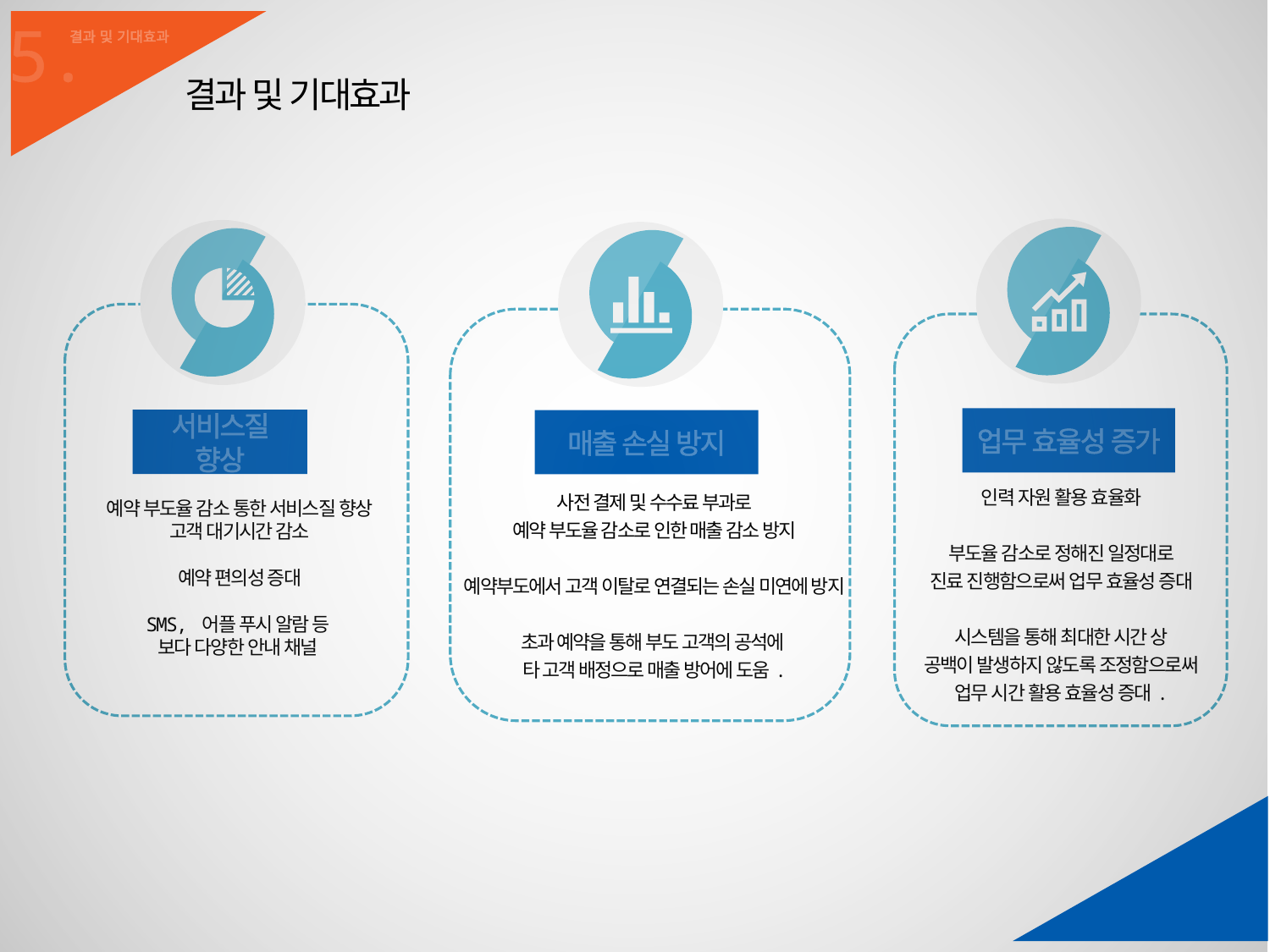

5.
.

결과 및 기대효과
결과 및 기대효과

업무 효율성 증가
서비스질 향상
매출 손실 방지
인력 자원 활용 효율화

부도율 감소로 정해진 일정대로
진료 진행함으로써 업무 효율성 증대

시스템을 통해 최대한 시간 상
공백이 발생하지 않도록 조정함으로써
업무 시간 활용 효율성 증대.
사전 결제 및 수수료 부과로
예약 부도율 감소로 인한 매출 감소 방지

예약부도에서 고객 이탈로 연결되는 손실 미연에 방지

초과 예약을 통해 부도 고객의 공석에
타 고객 배정으로 매출 방어에 도움.
예약 부도율 감소 통한 서비스질 향상
고객 대기시간 감소

예약 편의성 증대

SMS, 어플 푸시 알람 등
보다 다양한 안내 채널